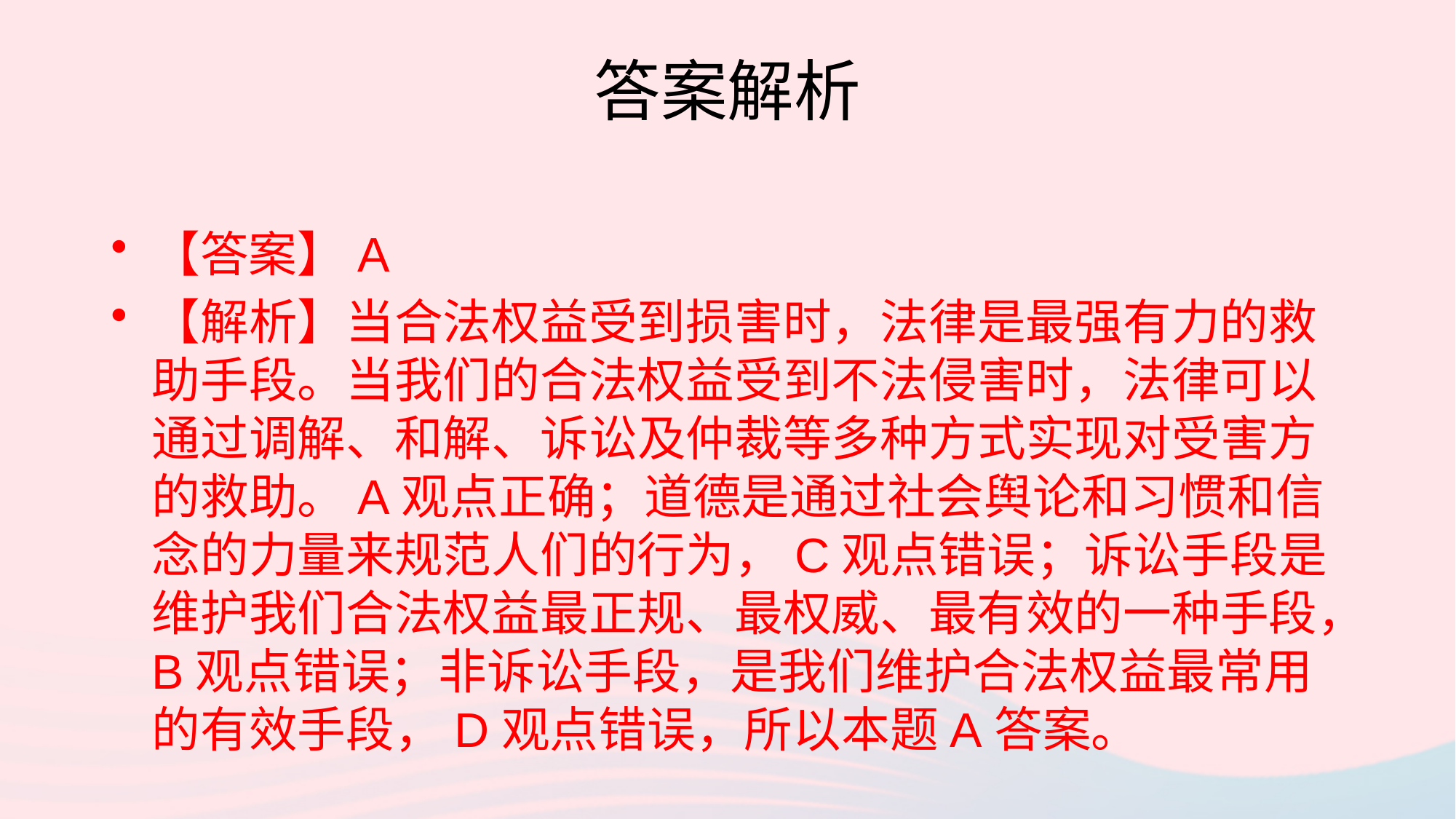

# 答案解析
【答案】A
【解析】当合法权益受到损害时，法律是最强有力的救助手段。当我们的合法权益受到不法侵害时，法律可以通过调解、和解、诉讼及仲裁等多种方式实现对受害方的救助。A观点正确；道德是通过社会舆论和习惯和信念的力量来规范人们的行为，C观点错误；诉讼手段是维护我们合法权益最正规、最权威、最有效的一种手段，B观点错误；非诉讼手段，是我们维护合法权益最常用的有效手段，D观点错误，所以本题A答案。